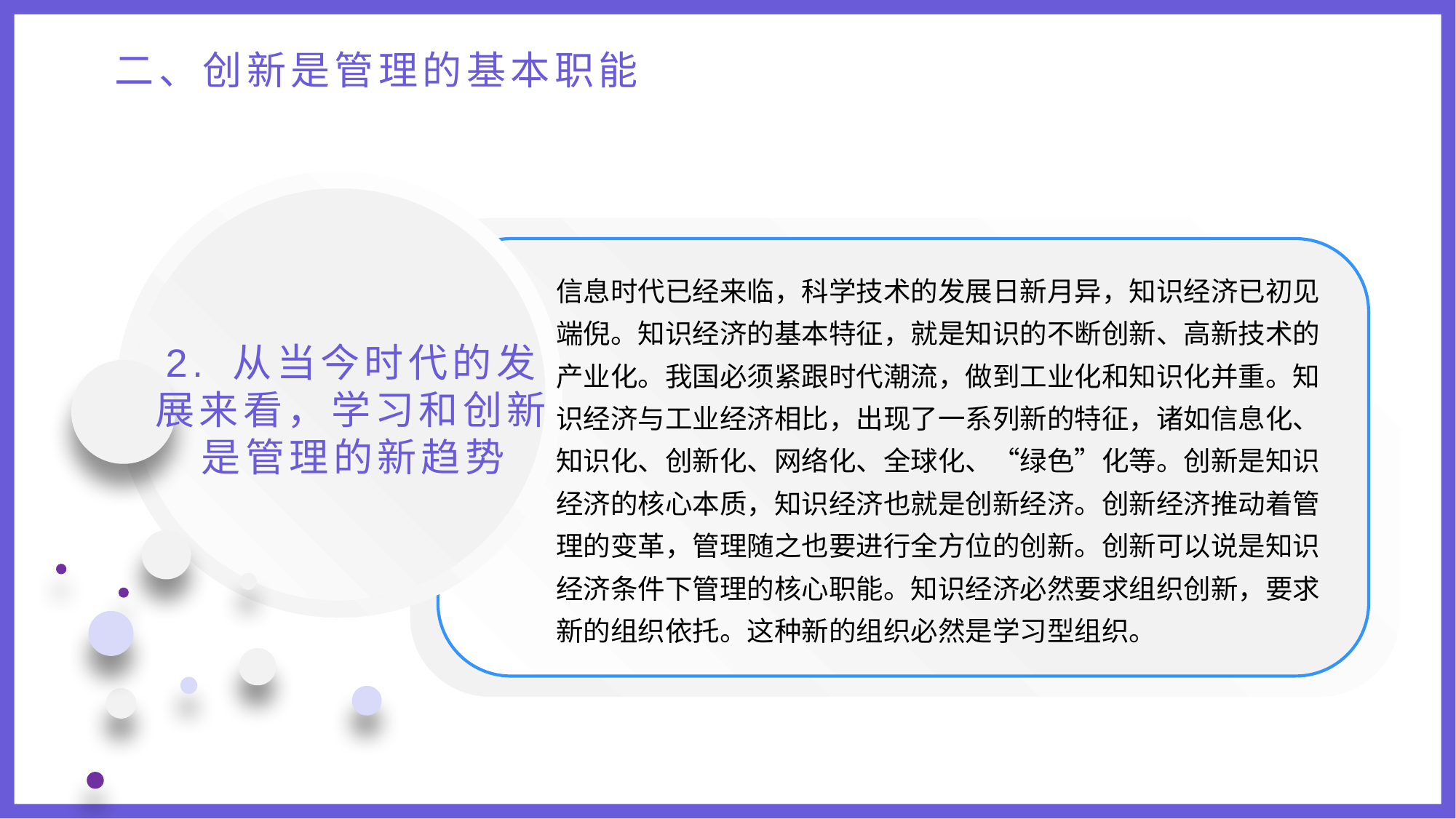

二、创新是管理的基本职能

信息时代已经来临，科学技术的发展日新月异，知识经济已初见端倪。知识经济的基本特征，就是知识的不断创新、高新技术的产业化。我国必须紧跟时代潮流，做到工业化和知识化并重。知识经济与工业经济相比，出现了一系列新的特征，诸如信息化、知识化、创新化、网络化、全球化、“绿色”化等。创新是知识经济的核心本质，知识经济也就是创新经济。创新经济推动着管理的变革，管理随之也要进行全方位的创新。创新可以说是知识经济条件下管理的核心职能。知识经济必然要求组织创新，要求新的组织依托。这种新的组织必然是学习型组织。
2. 从当今时代的发展来看，学习和创新是管理的新趋势